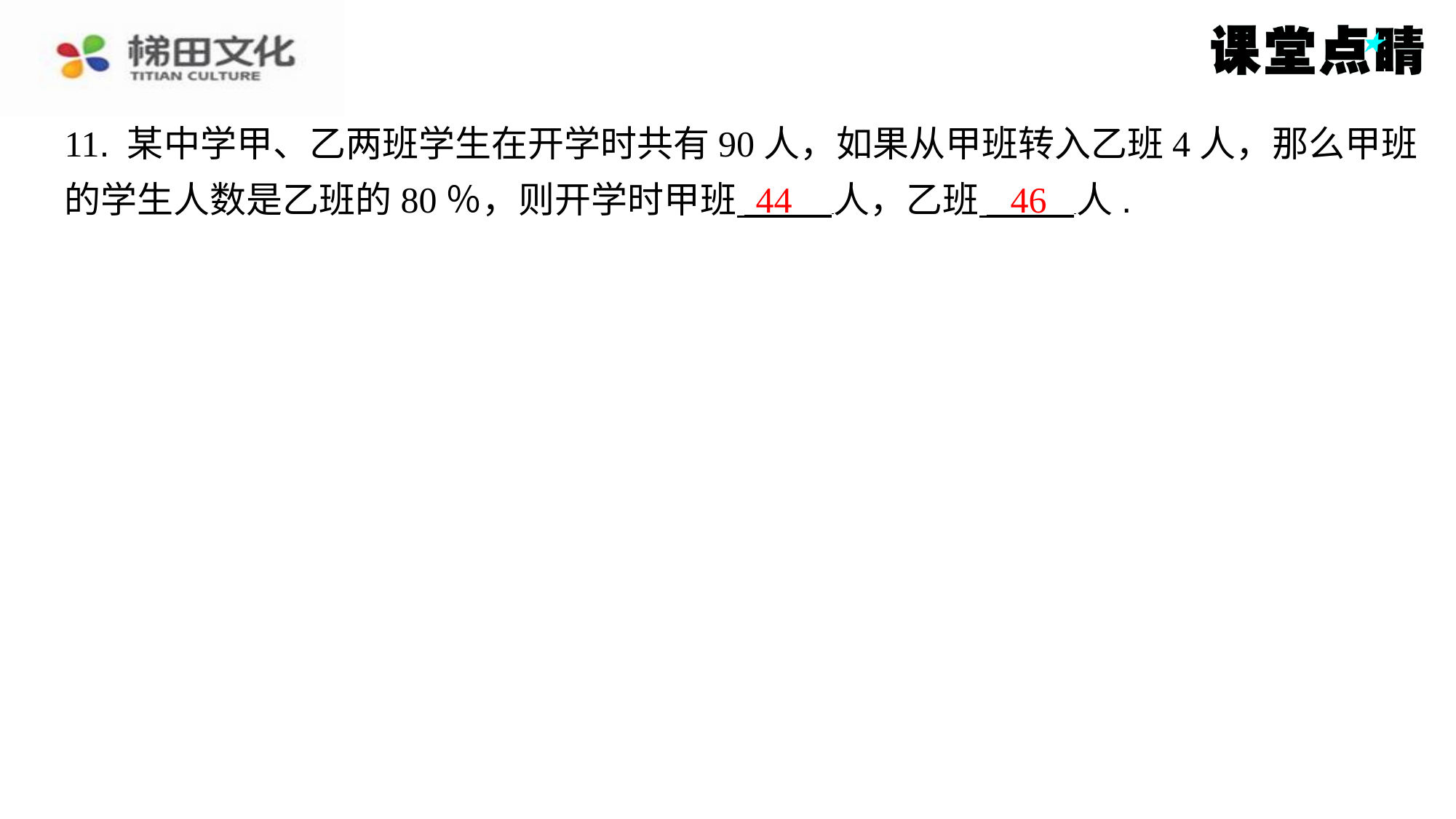

11. 某中学甲、乙两班学生在开学时共有90人，如果从甲班转入乙班4人，那么甲班
的学生人数是乙班的80％，则开学时甲班               人，乙班               人.
44
46